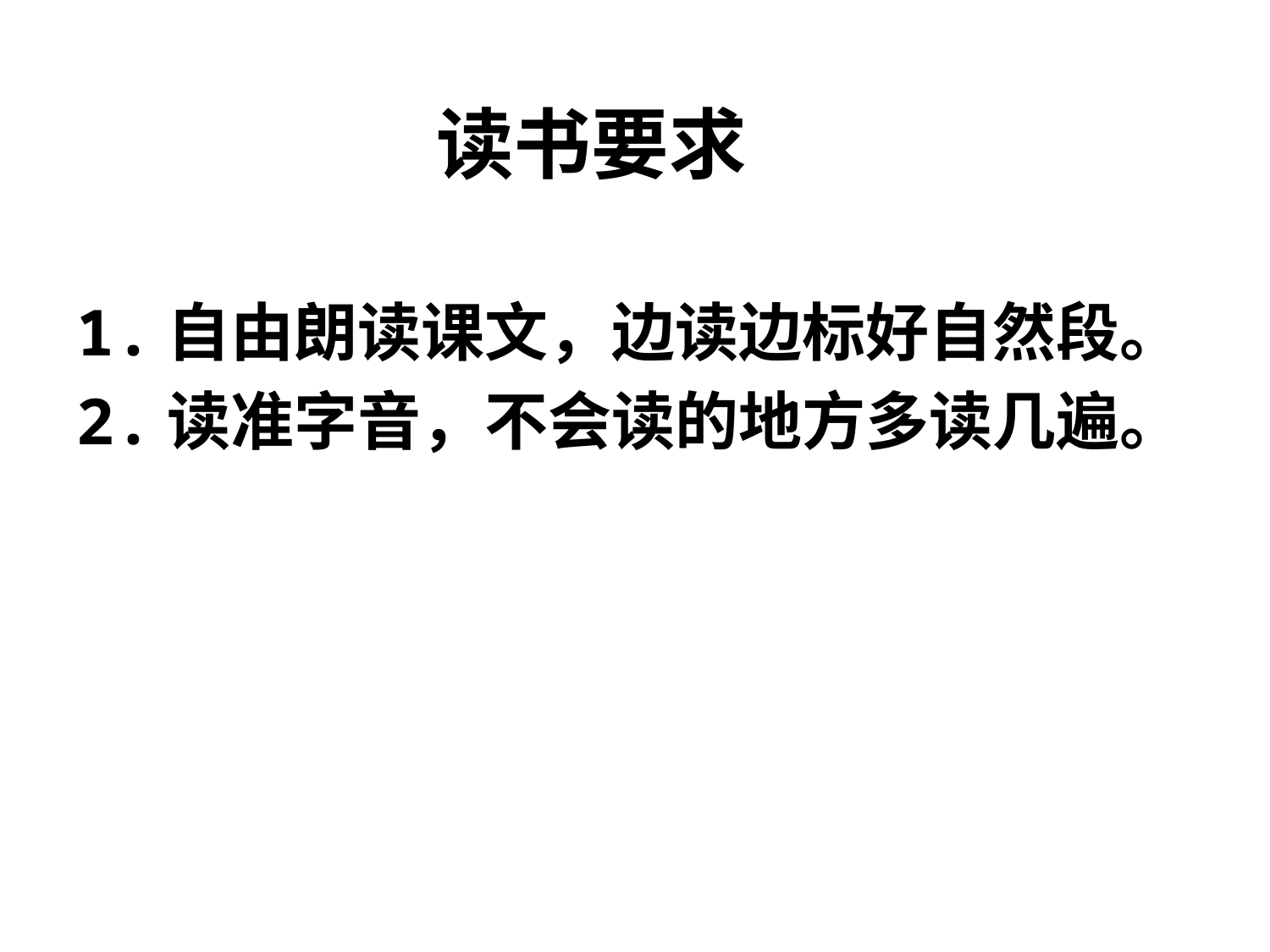

# 读书要求
1.自由朗读课文，边读边标好自然段。
2.读准字音，不会读的地方多读几遍。